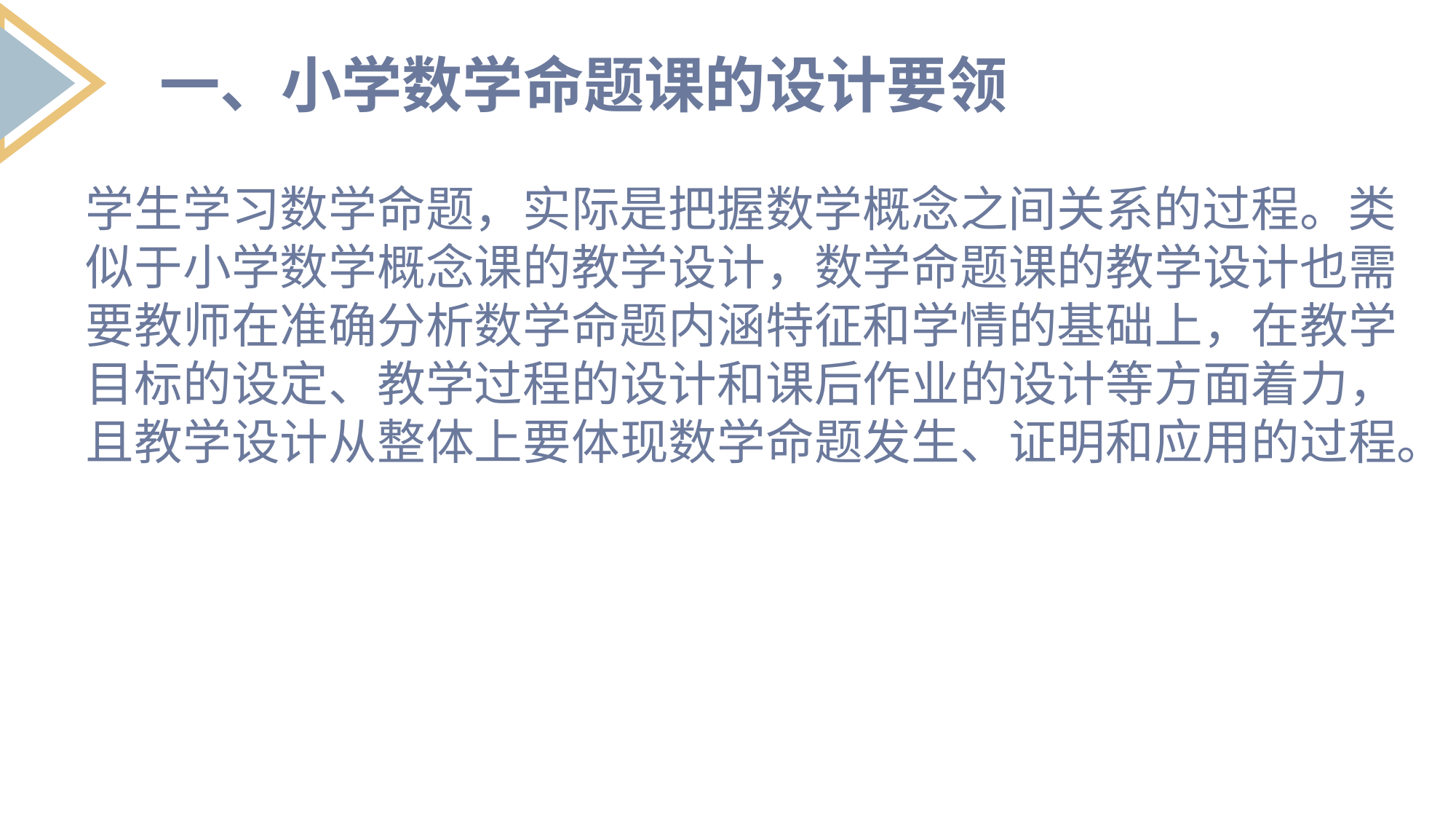

一、小学数学命题课的设计要领

学生学习数学命题，实际是把握数学概念之间关系的过程。类似于小学数学概念课的教学设计，数学命题课的教学设计也需要教师在准确分析数学命题内涵特征和学情的基础上，在教学目标的设定、教学过程的设计和课后作业的设计等方面着力，且教学设计从整体上要体现数学命题发生、证明和应用的过程。